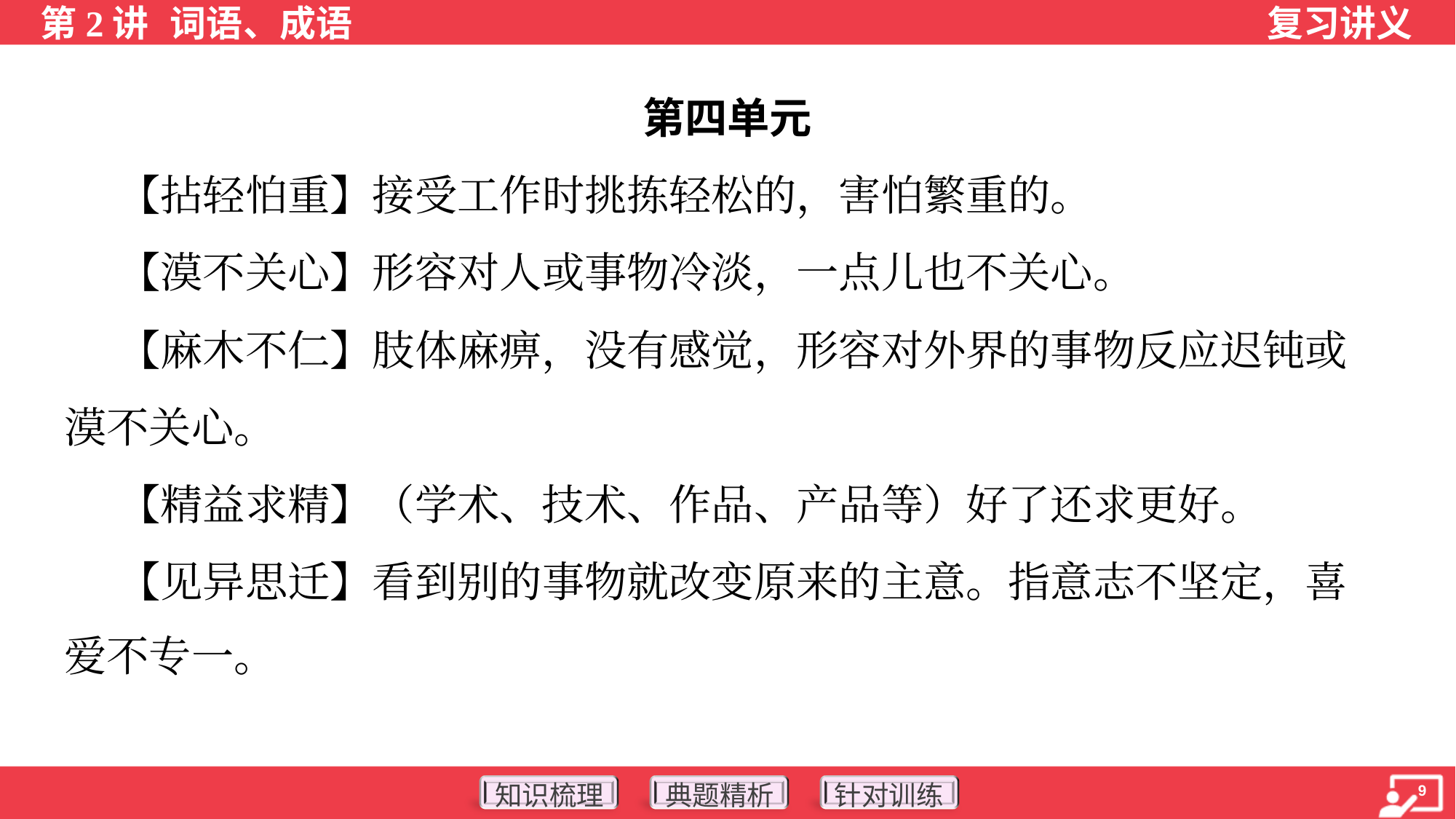

第四单元
    【拈轻怕重】接受工作时挑拣轻松的，害怕繁重的。
    【漠不关心】形容对人或事物冷淡，一点儿也不关心。
    【麻木不仁】肢体麻痹，没有感觉，形容对外界的事物反应迟钝或
漠不关心。
    【精益求精】（学术、技术、作品、产品等）好了还求更好。
    【见异思迁】看到别的事物就改变原来的主意。指意志不坚定，喜
爱不专一。